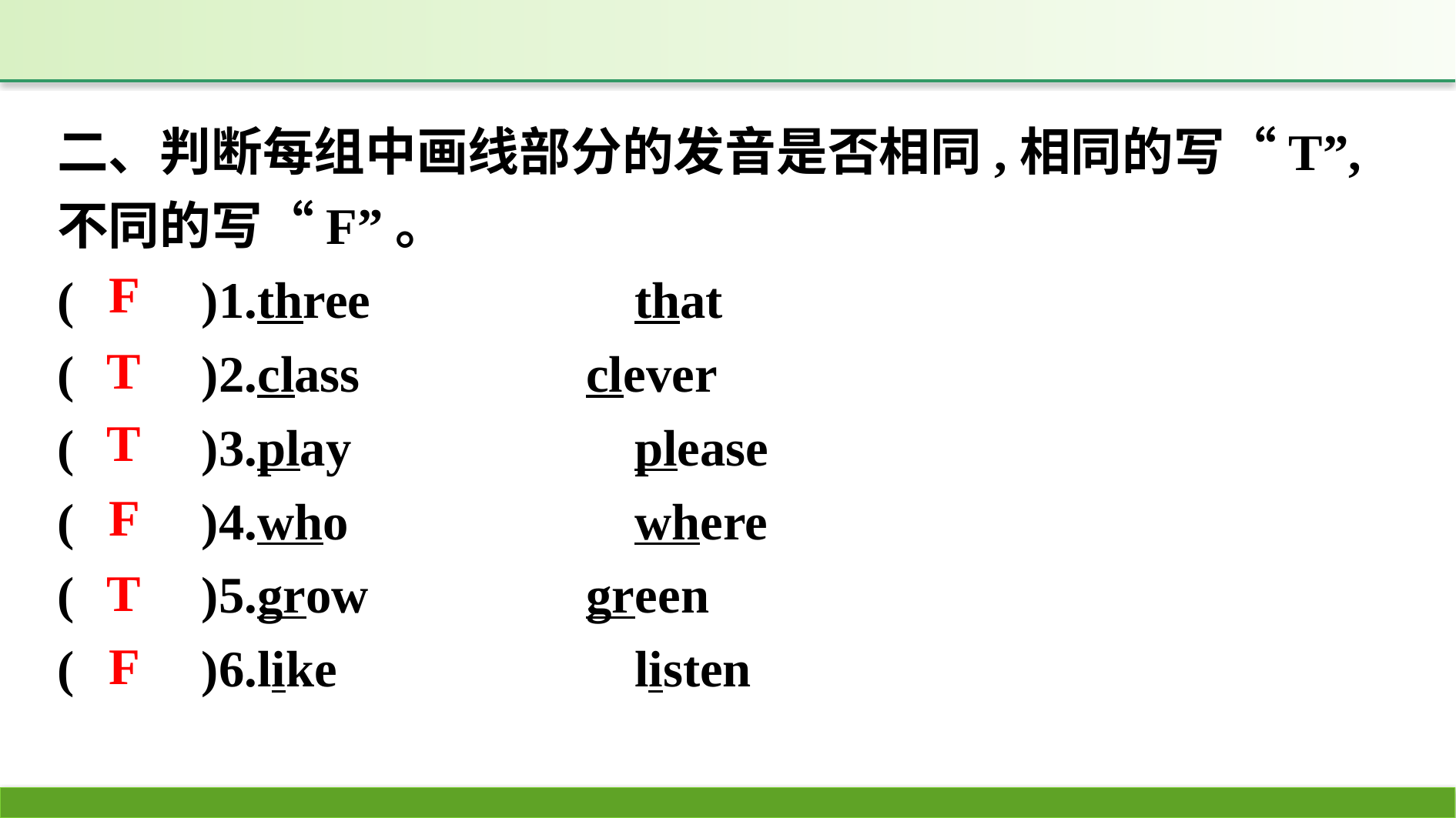

二、判断每组中画线部分的发音是否相同,相同的写“T”,不同的写“F”。
(　　)1.three　　　　	that
(　　)2.class　　　	clever
(　　)3.play	 		please
(　　)4.who	 		where
(　　)5.grow	 	green
(　　)6.like			listen
F
T
T
F
T
F